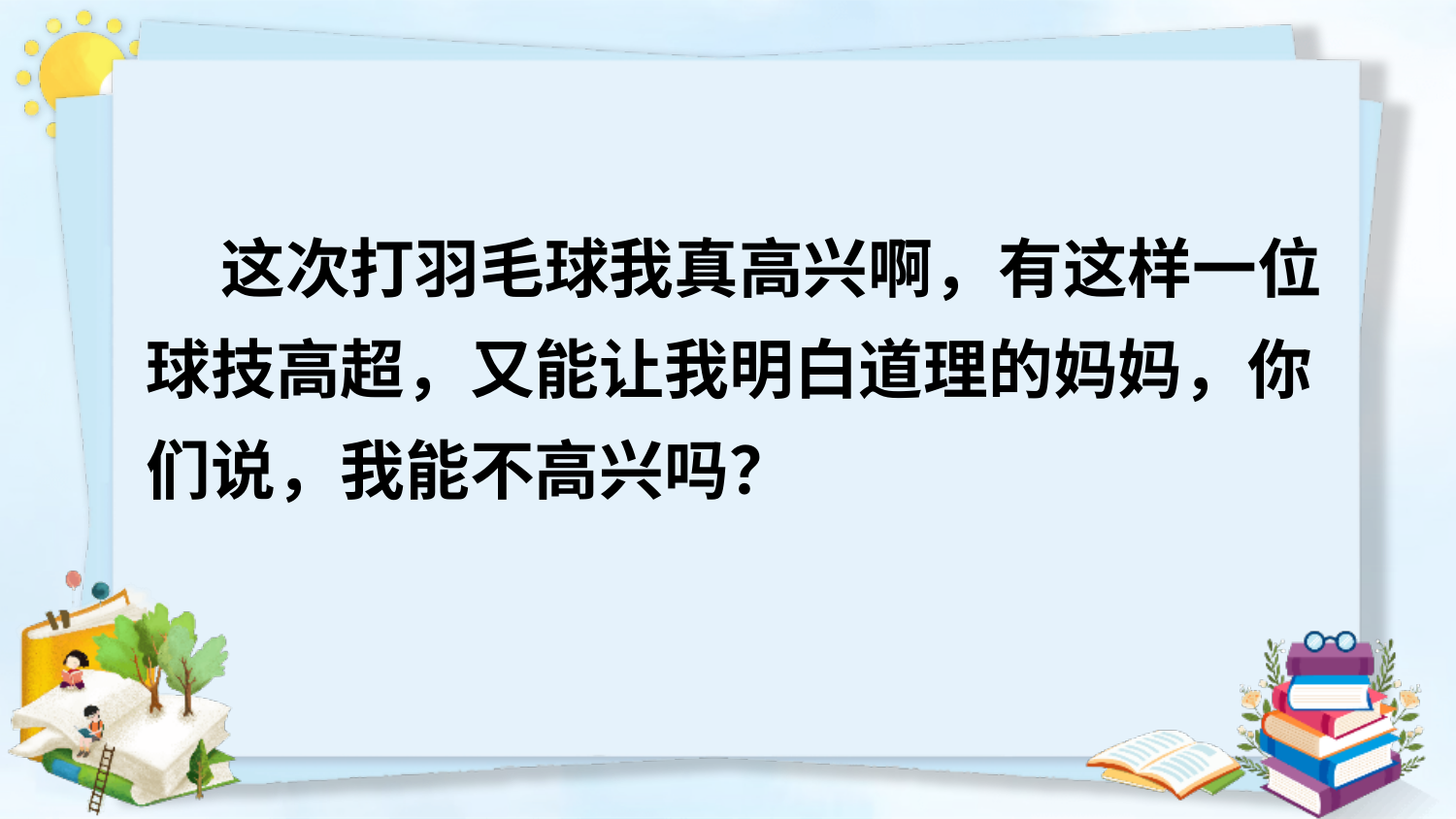

这次打羽毛球我真高兴啊，有这样一位球技高超，又能让我明白道理的妈妈，你们说，我能不高兴吗？